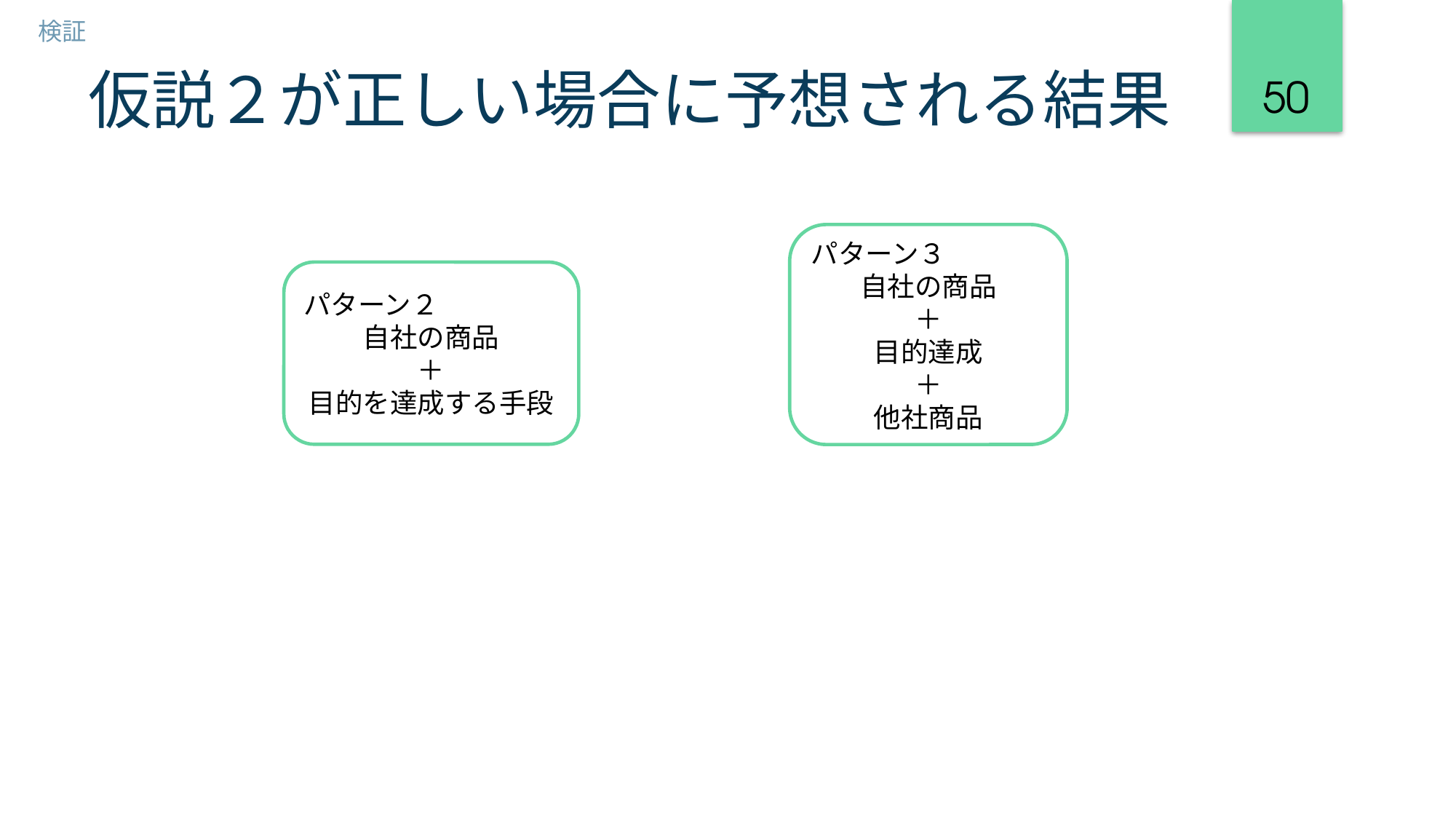

検証
50
# 仮説２が正しい場合に予想される結果
パターン３
自社の商品
＋
目的達成
＋
他社商品
パターン２
自社の商品
＋
目的を達成する手段